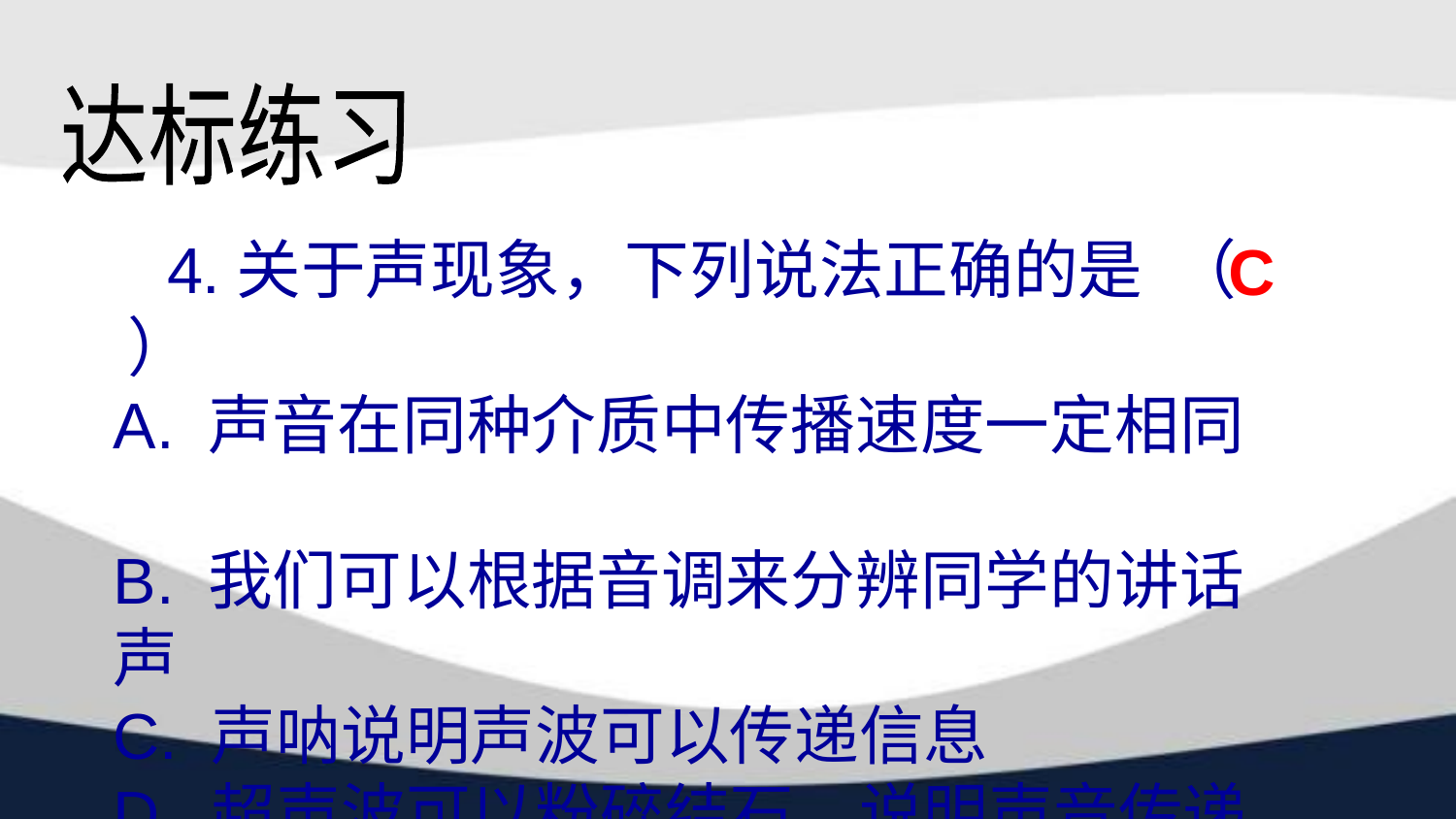

达标练习
   4.关于声现象，下列说法正确的是  （  ）
A. 声音在同种介质中传播速度一定相同
B. 我们可以根据音调来分辨同学的讲话声
C. 声呐说明声波可以传递信息
D. 超声波可以粉碎结石，说明声音传递信息

C